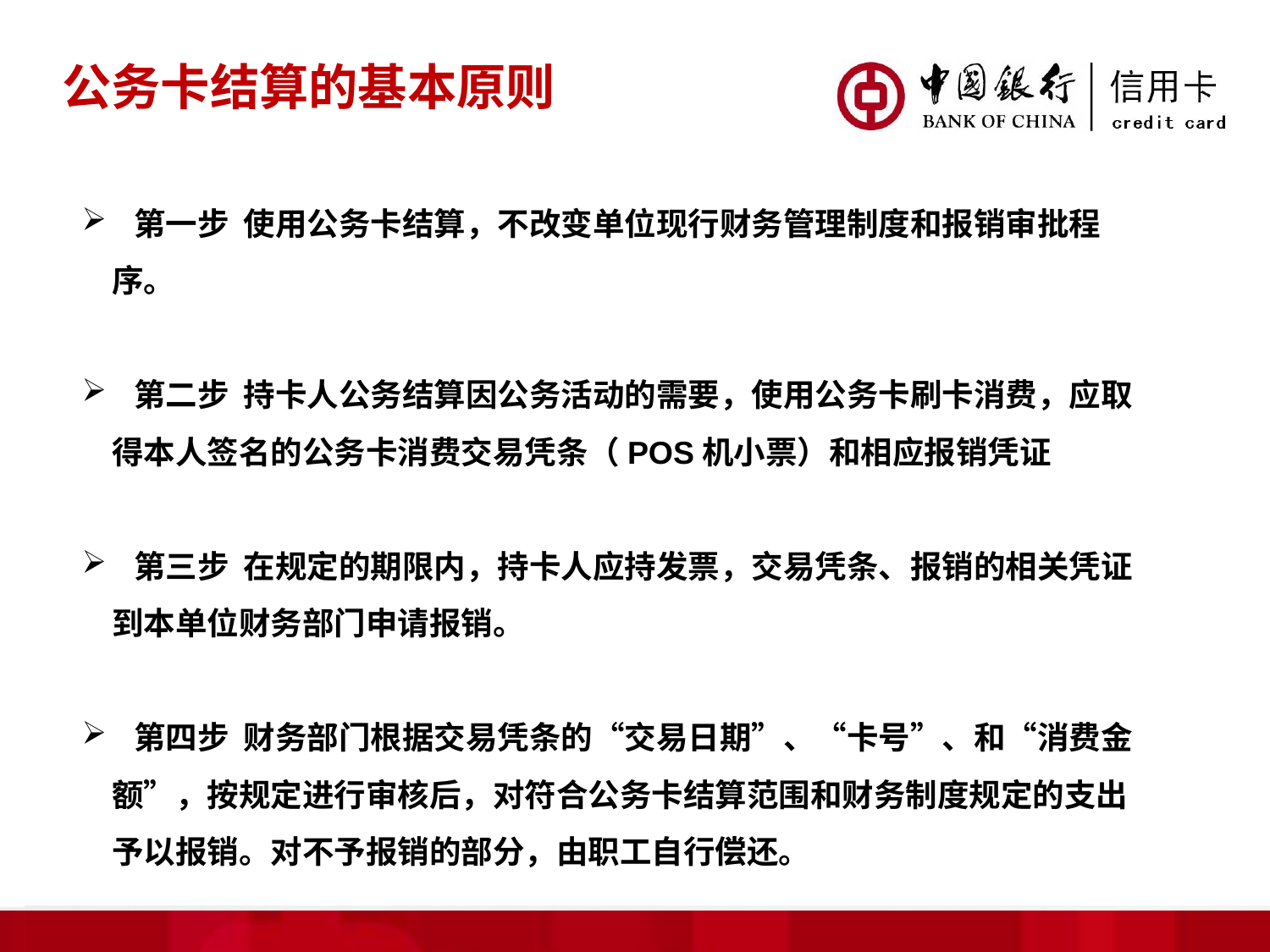

公务卡结算的基本原则
  第一步  使用公务卡结算，不改变单位现行财务管理制度和报销审批程序。

  第二步  持卡人公务结算因公务活动的需要，使用公务卡刷卡消费，应取得本人签名的公务卡消费交易凭条（POS机小票）和相应报销凭证

  第三步  在规定的期限内，持卡人应持发票，交易凭条、报销的相关凭证到本单位财务部门申请报销。

  第四步  财务部门根据交易凭条的“交易日期”、“卡号”、和“消费金额”，按规定进行审核后，对符合公务卡结算范围和财务制度规定的支出予以报销。对不予报销的部分，由职工自行偿还。